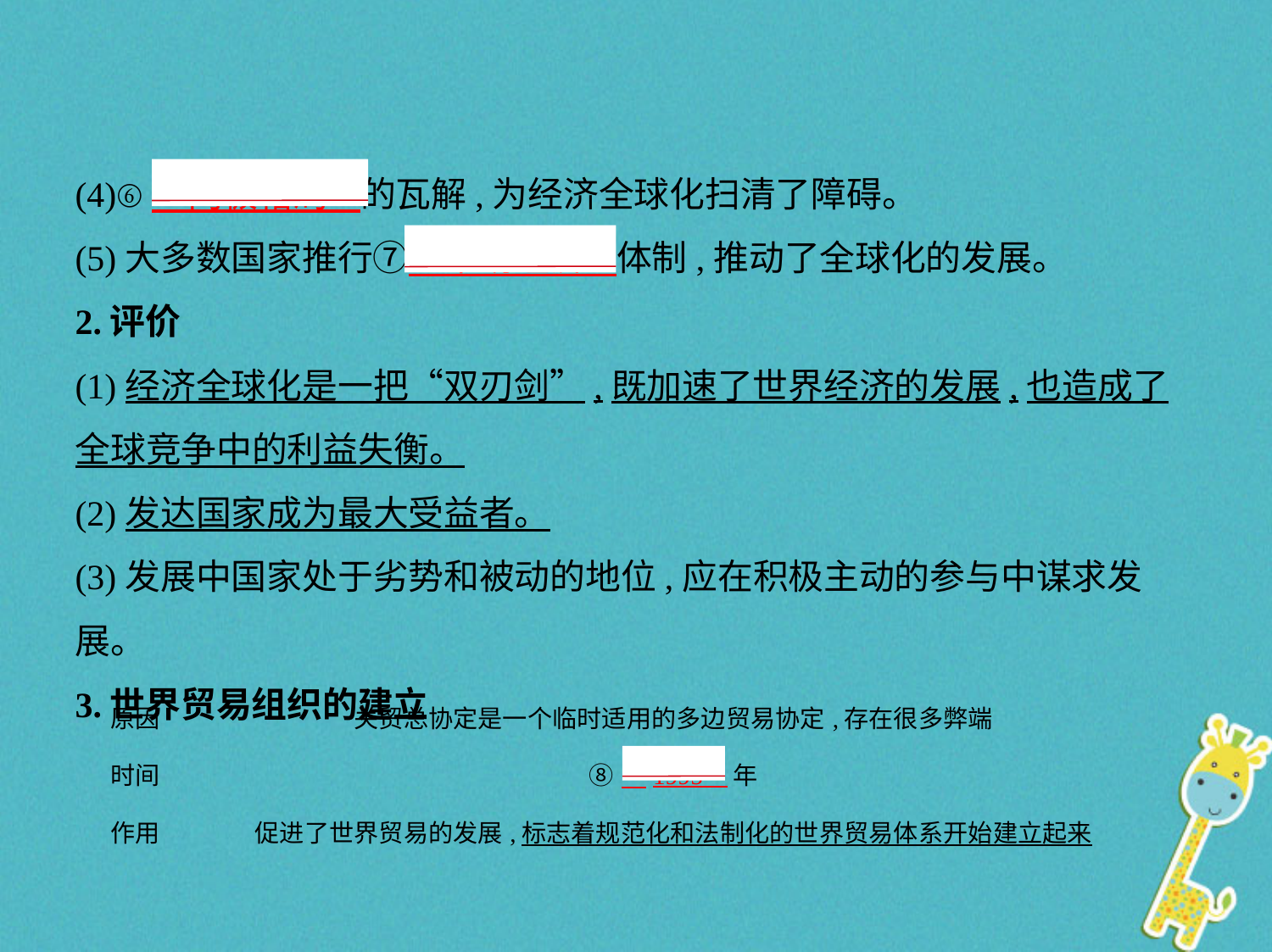

(4)⑥　两极格局    的瓦解,为经济全球化扫清了障碍。
(5)大多数国家推行⑦　市场经济    体制,推动了全球化的发展。
2.评价
(1)经济全球化是一把“双刃剑”,既加速了世界经济的发展,也造成了
全球竞争中的利益失衡。
(2)发达国家成为最大受益者。
(3)发展中国家处于劣势和被动的地位,应在积极主动的参与中谋求发展。
3.世界贸易组织的建立

| 原因 | 关贸总协定是一个临时适用的多边贸易协定,存在很多弊端 |
| --- | --- |
| 时间 | ⑧　1995    年 |
| 作用 | 促进了世界贸易的发展,标志着规范化和法制化的世界贸易体系开始建立起来 |